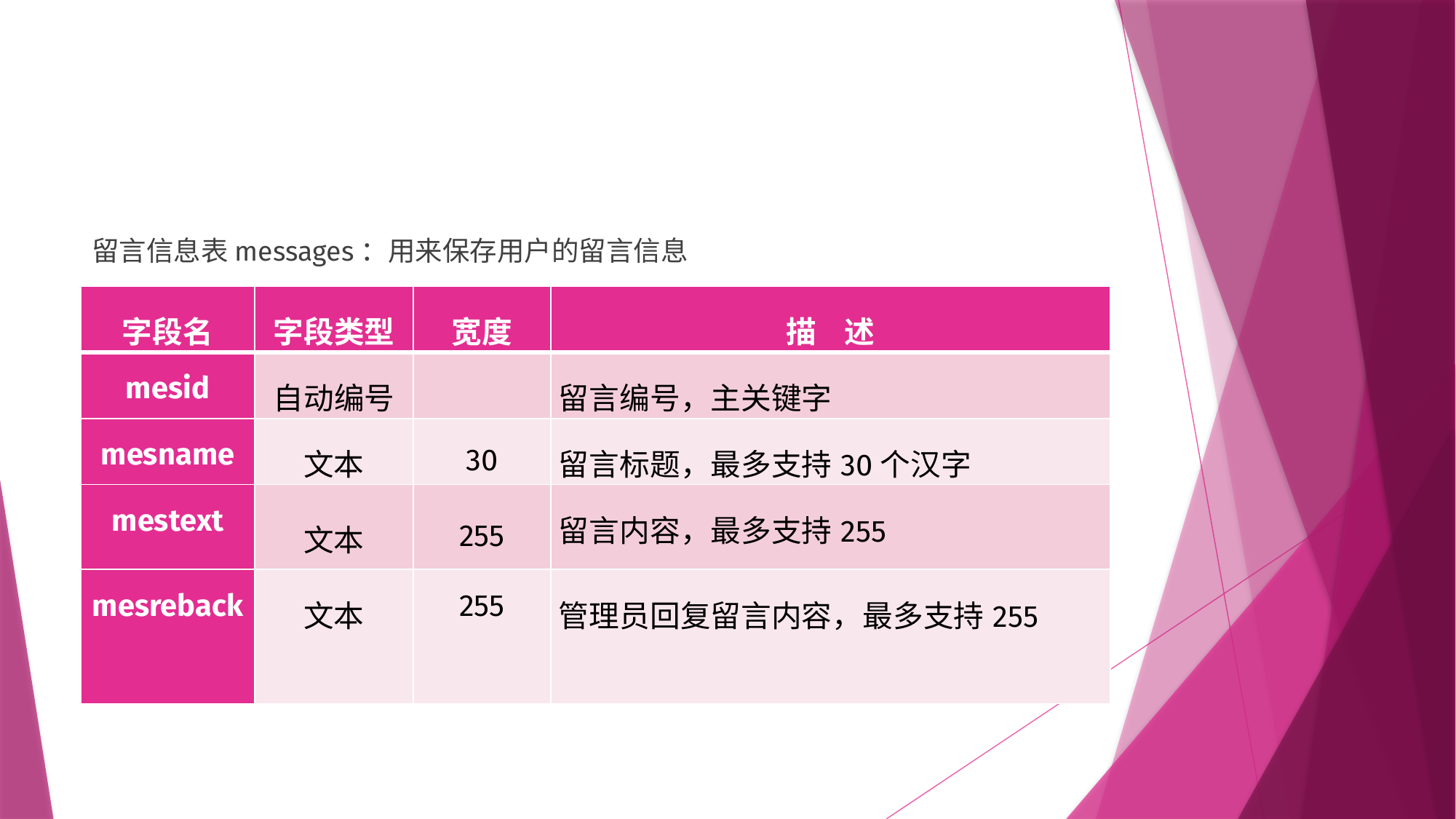

#
留言信息表messages：用来保存用户的留言信息
| 字段名 | 字段类型 | 宽度 | 描 述 |
| --- | --- | --- | --- |
| mesid | 自动编号 |  | 留言编号，主关键字 |
| mesname | 文本 | 30 | 留言标题，最多支持30个汉字 |
| mestext | 文本 | 255 | 留言内容，最多支持255 |
| mesreback | 文本 | 255 | 管理员回复留言内容，最多支持255 |